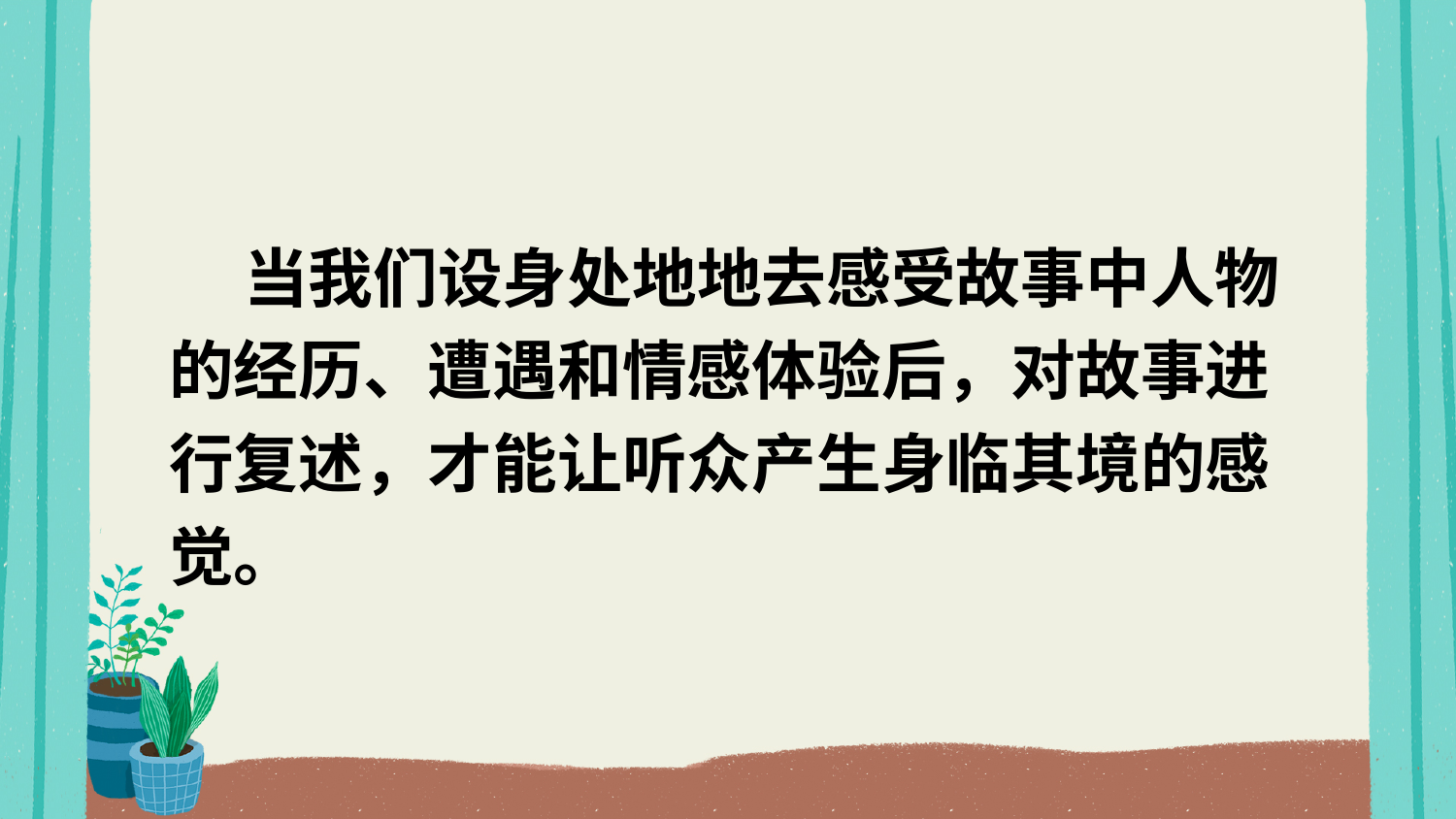

当我们设身处地地去感受故事中人物的经历、遭遇和情感体验后，对故事进行复述，才能让听众产生身临其境的感觉。